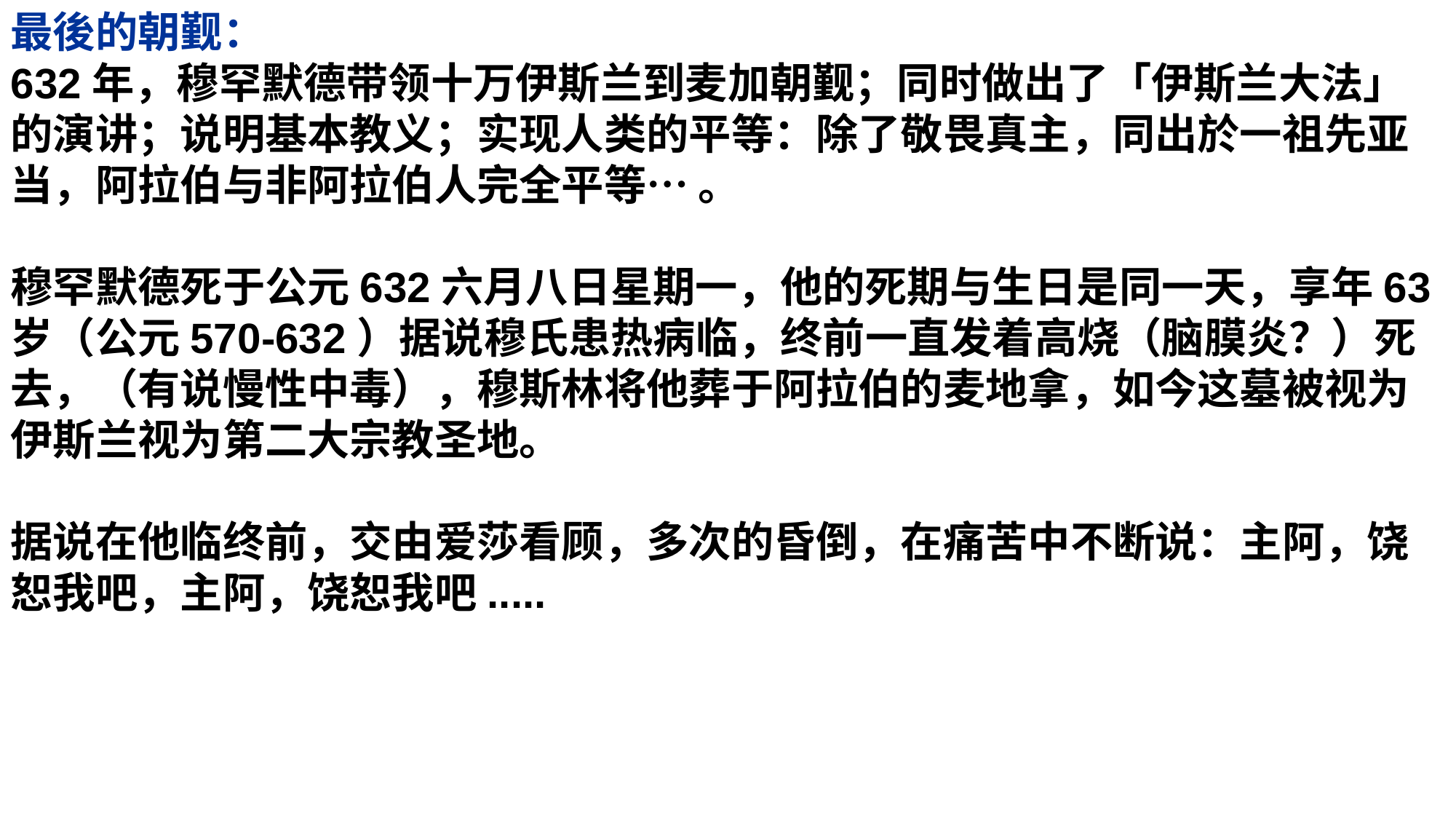

最後的朝觐：
632年，穆罕默德带领十万伊斯兰到麦加朝觐；同时做出了「伊斯兰大法」的演讲；说明基本教义；实现人类的平等：除了敬畏真主，同出於一祖先亚当，阿拉伯与非阿拉伯人完全平等… 。

穆罕默德死于公元632六月八日星期一，他的死期与生日是同一天，享年63岁（公元570-632）据说穆氏患热病临，终前一直发着高烧（脑膜炎？）死去，（有说慢性中毒），穆斯林将他葬于阿拉伯的麦地拿，如今这墓被视为伊斯兰视为第二大宗教圣地。

据说在他临终前，交由爱莎看顾，多次的昏倒，在痛苦中不断说：主阿，饶恕我吧，主阿，饶恕我吧.....